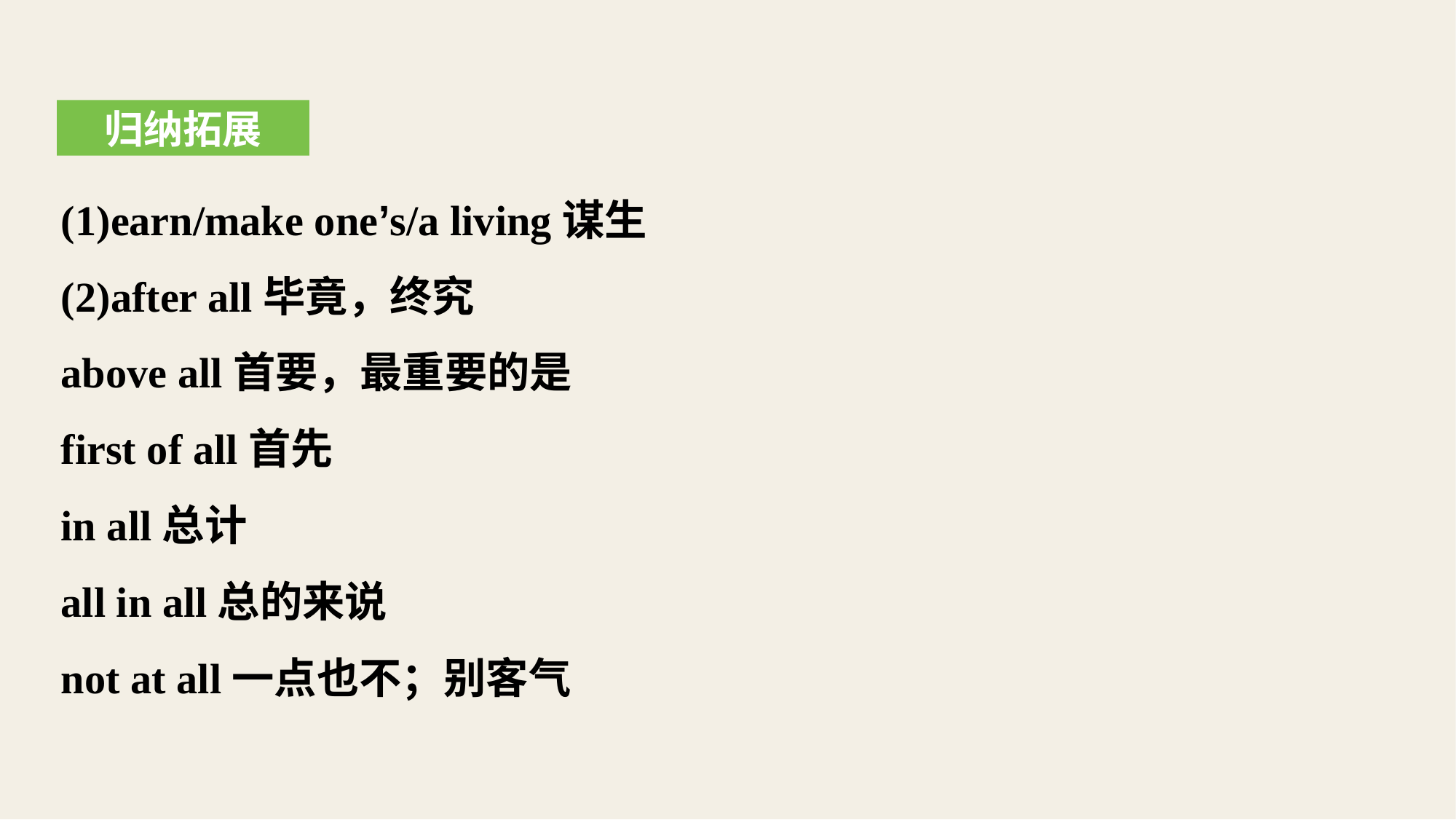

归纳拓展
(1)earn/make one’s/a living谋生
(2)after all毕竟，终究
above all首要，最重要的是
first of all首先
in all总计
all in all总的来说
not at all一点也不；别客气